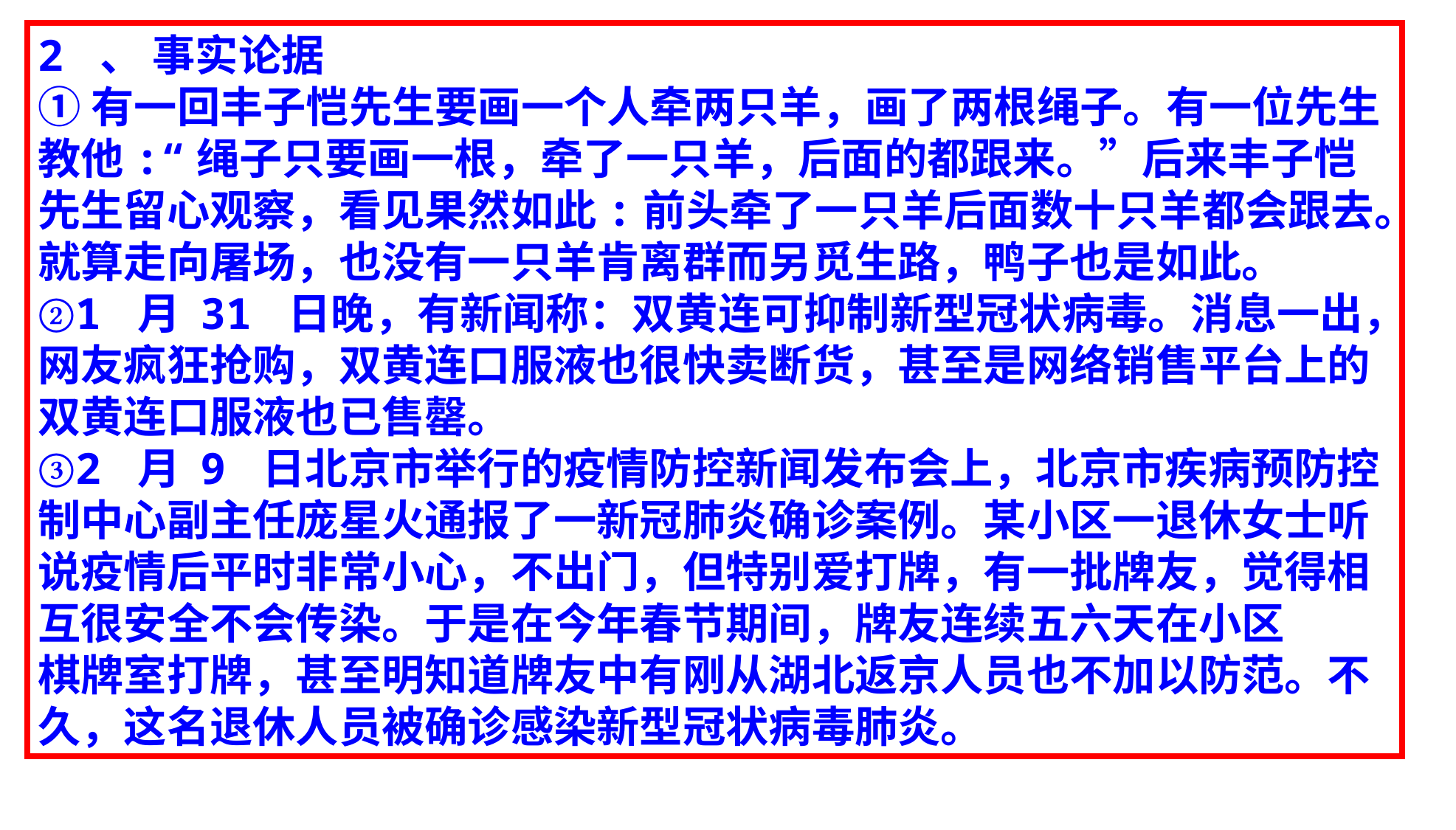

2 、 事实论据
①有一回丰子恺先生要画一个人牵两只羊，画了两根绳子。有一位先生教他:“绳子只要画一根，牵了一只羊，后面的都跟来。”后来丰子恺先生留心观察，看见果然如此:前头牵了一只羊后面数十只羊都会跟去。就算走向屠场，也没有一只羊肯离群而另觅生路，鸭子也是如此。
②1 月 31 日晚，有新闻称：双黄连可抑制新型冠状病毒。消息一出，网友疯狂抢购，双黄连口服液也很快卖断货，甚至是网络销售平台上的双黄连口服液也已售罄。
③2 月 9 日北京市举行的疫情防控新闻发布会上，北京市疾病预防控制中心副主任庞星火通报了一新冠肺炎确诊案例。某小区一退休女士听说疫情后平时非常小心，不出门，但特别爱打牌，有一批牌友，觉得相互很安全不会传染。于是在今年春节期间，牌友连续五六天在小区
棋牌室打牌，甚至明知道牌友中有刚从湖北返京人员也不加以防范。不久，这名退休人员被确诊感染新型冠状病毒肺炎。